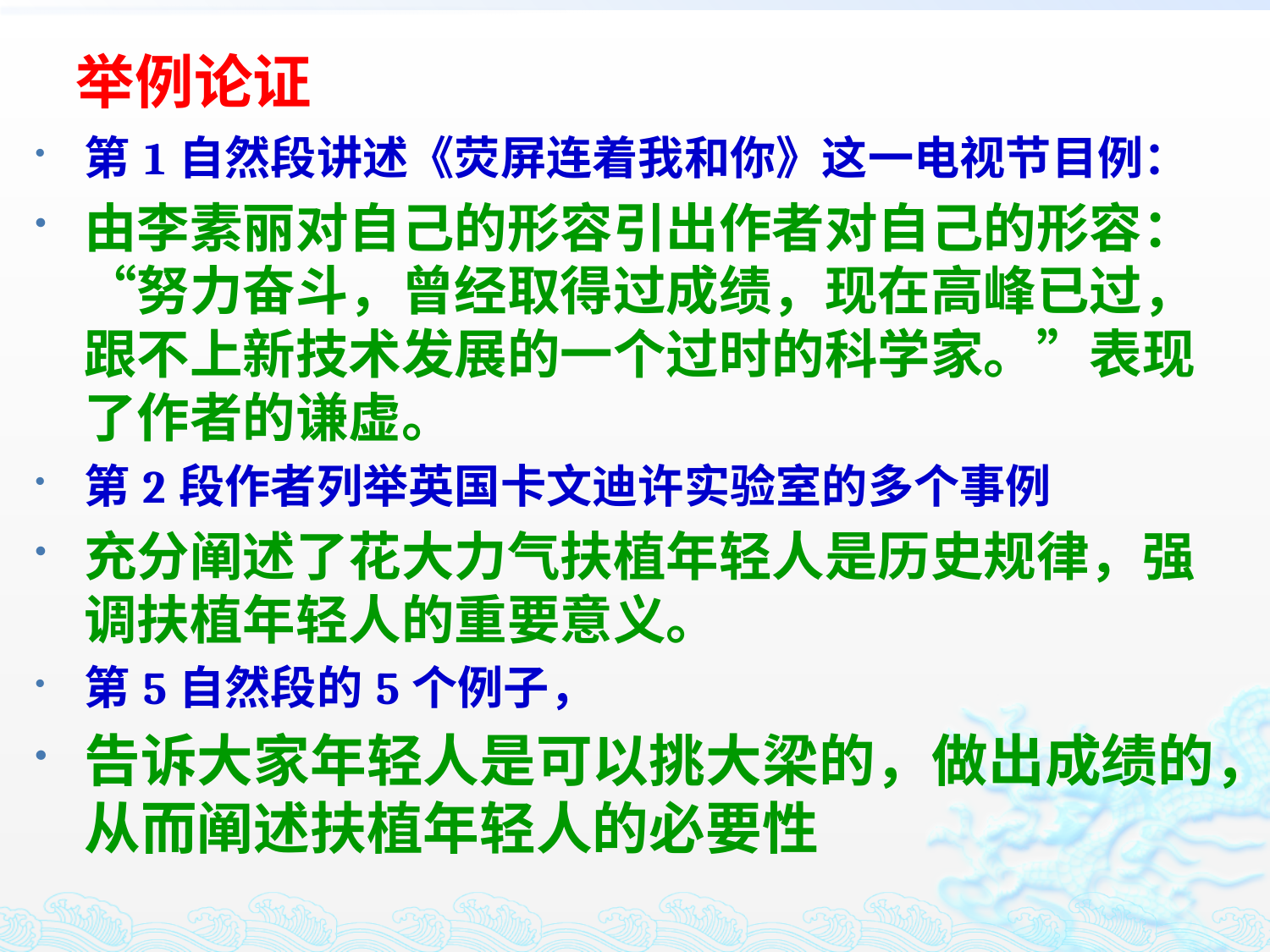

# 举例论证
第1自然段讲述《荧屏连着我和你》这一电视节目例：
由李素丽对自己的形容引出作者对自己的形容：“努力奋斗，曾经取得过成绩，现在高峰已过，跟不上新技术发展的一个过时的科学家。”表现了作者的谦虚。
第2段作者列举英国卡文迪许实验室的多个事例
充分阐述了花大力气扶植年轻人是历史规律，强调扶植年轻人的重要意义。
第5自然段的5个例子，
告诉大家年轻人是可以挑大梁的，做出成绩的，从而阐述扶植年轻人的必要性